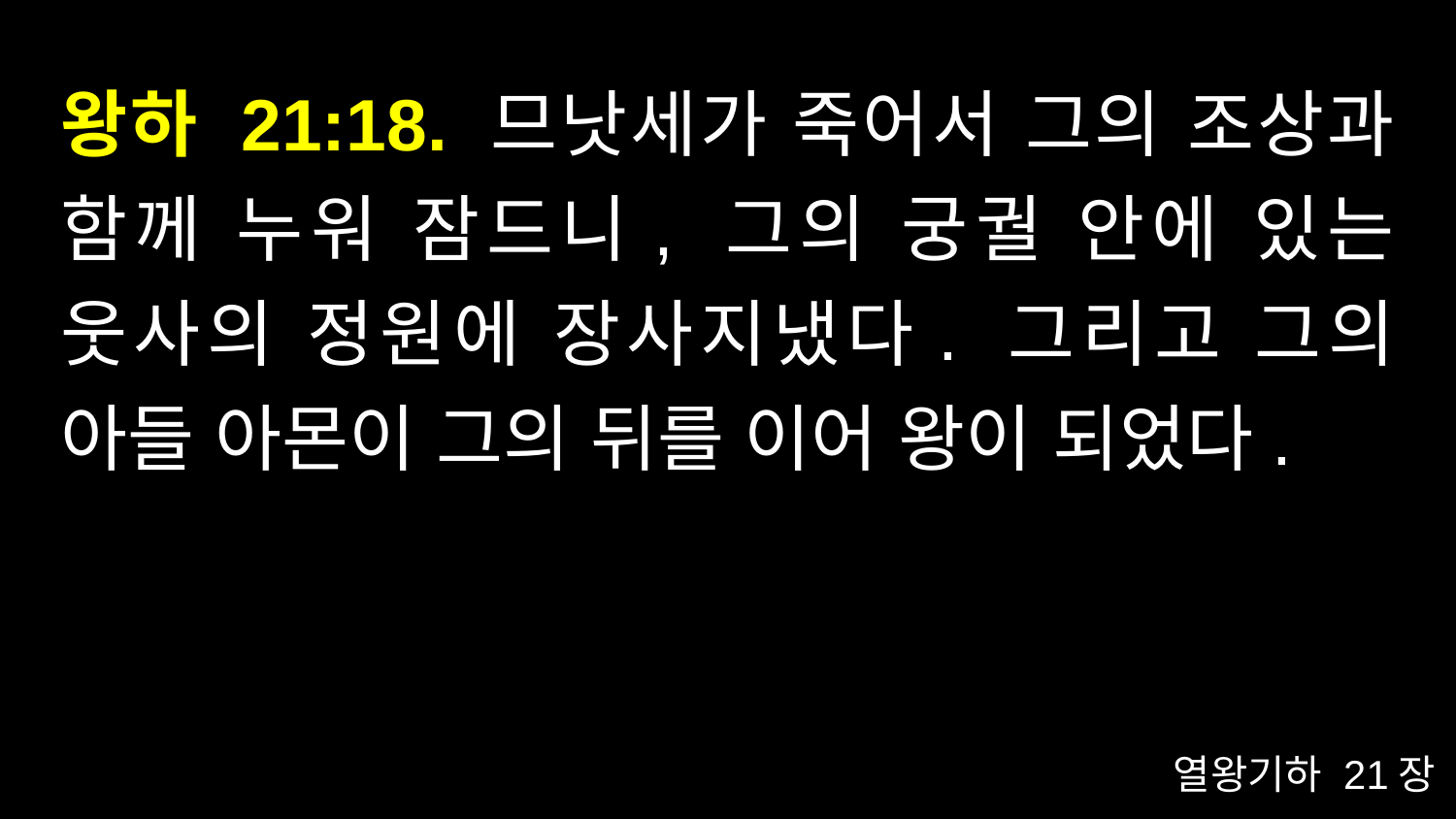

# 왕하 21:18. 므낫세가 죽어서 그의 조상과 함께 누워 잠드니, 그의 궁궐 안에 있는 웃사의 정원에 장사지냈다. 그리고 그의 아들 아몬이 그의 뒤를 이어 왕이 되었다.
열왕기하 21장